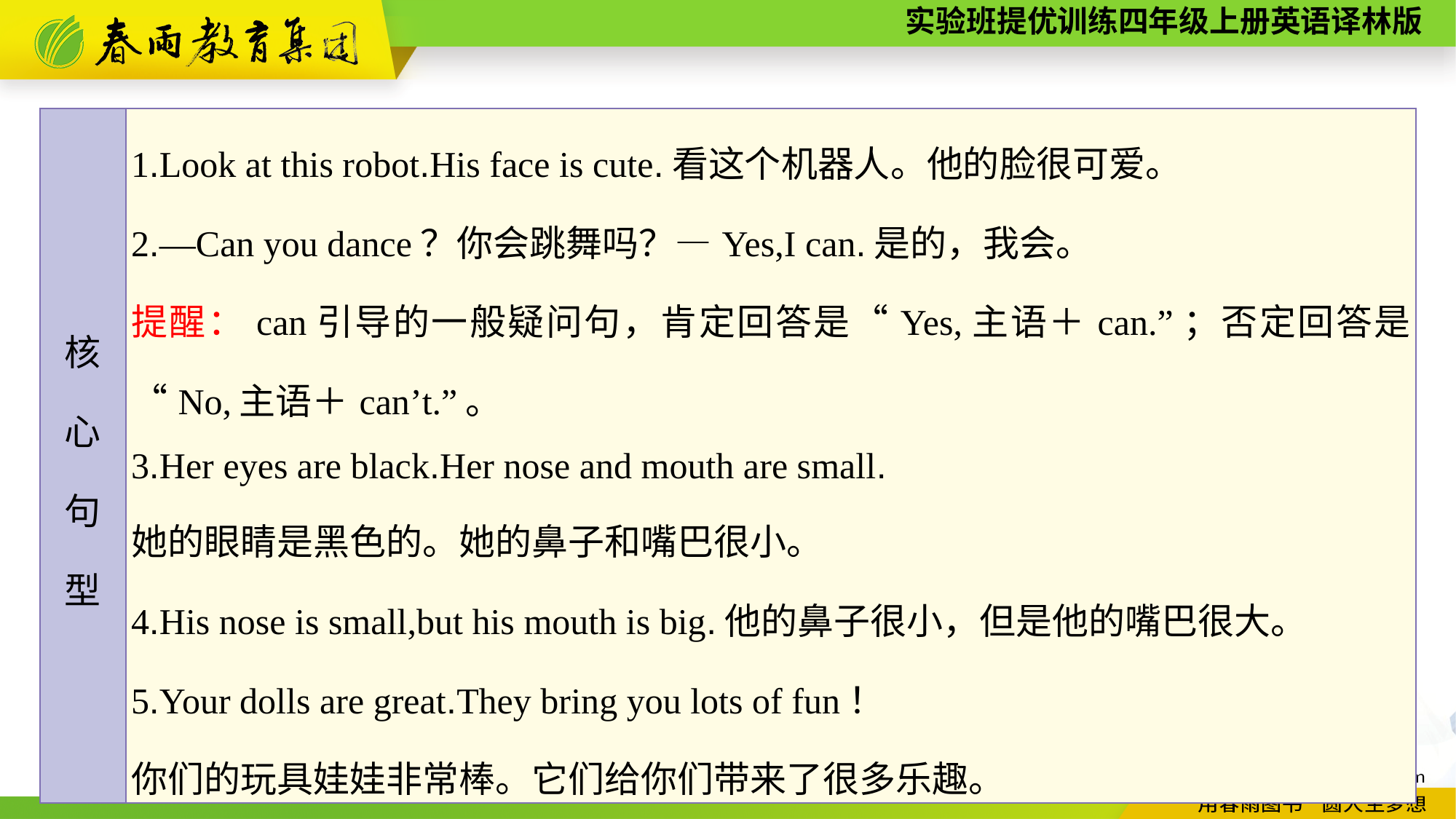

| 核 心 句 型 | 1.Look at this robot.His face is cute.看这个机器人。他的脸很可爱。 2.—Can you dance？你会跳舞吗？—Yes,I can.是的，我会。 提醒：can引导的一般疑问句，肯定回答是“Yes,主语＋can.”；否定回答是“No,主语＋can’t.”。 3.Her eyes are black.Her nose and mouth are small. 她的眼睛是黑色的。她的鼻子和嘴巴很小。 4.His nose is small,but his mouth is big.他的鼻子很小，但是他的嘴巴很大。 5.Your dolls are great.They bring you lots of fun！ 你们的玩具娃娃非常棒。它们给你们带来了很多乐趣。 |
| --- | --- |